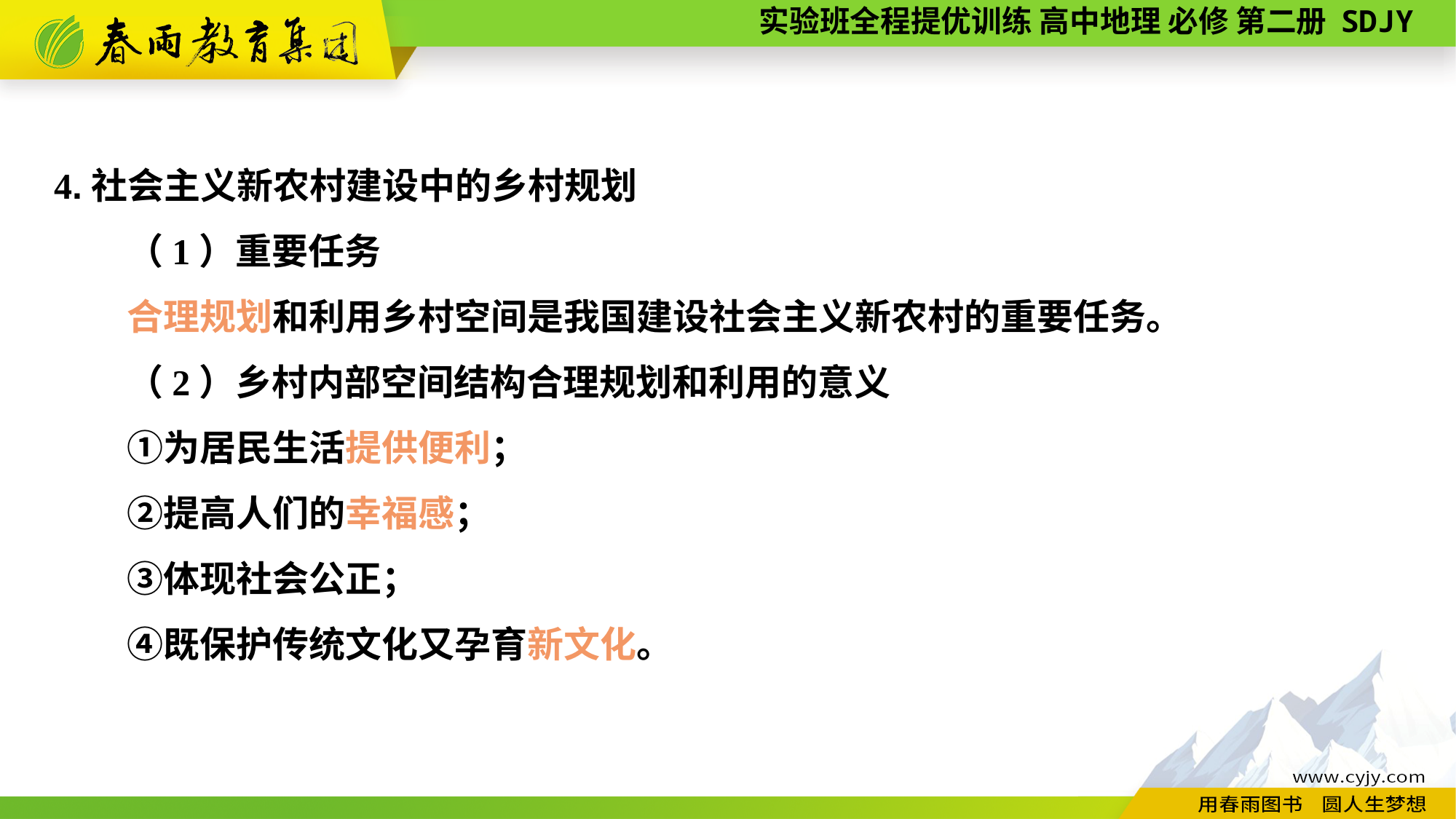

4.社会主义新农村建设中的乡村规划
　　（1）重要任务
　　合理规划和利用乡村空间是我国建设社会主义新农村的重要任务。
　　（2）乡村内部空间结构合理规划和利用的意义
　　①为居民生活提供便利；
　　②提高人们的幸福感；
　　③体现社会公正；
　　④既保护传统文化又孕育新文化。